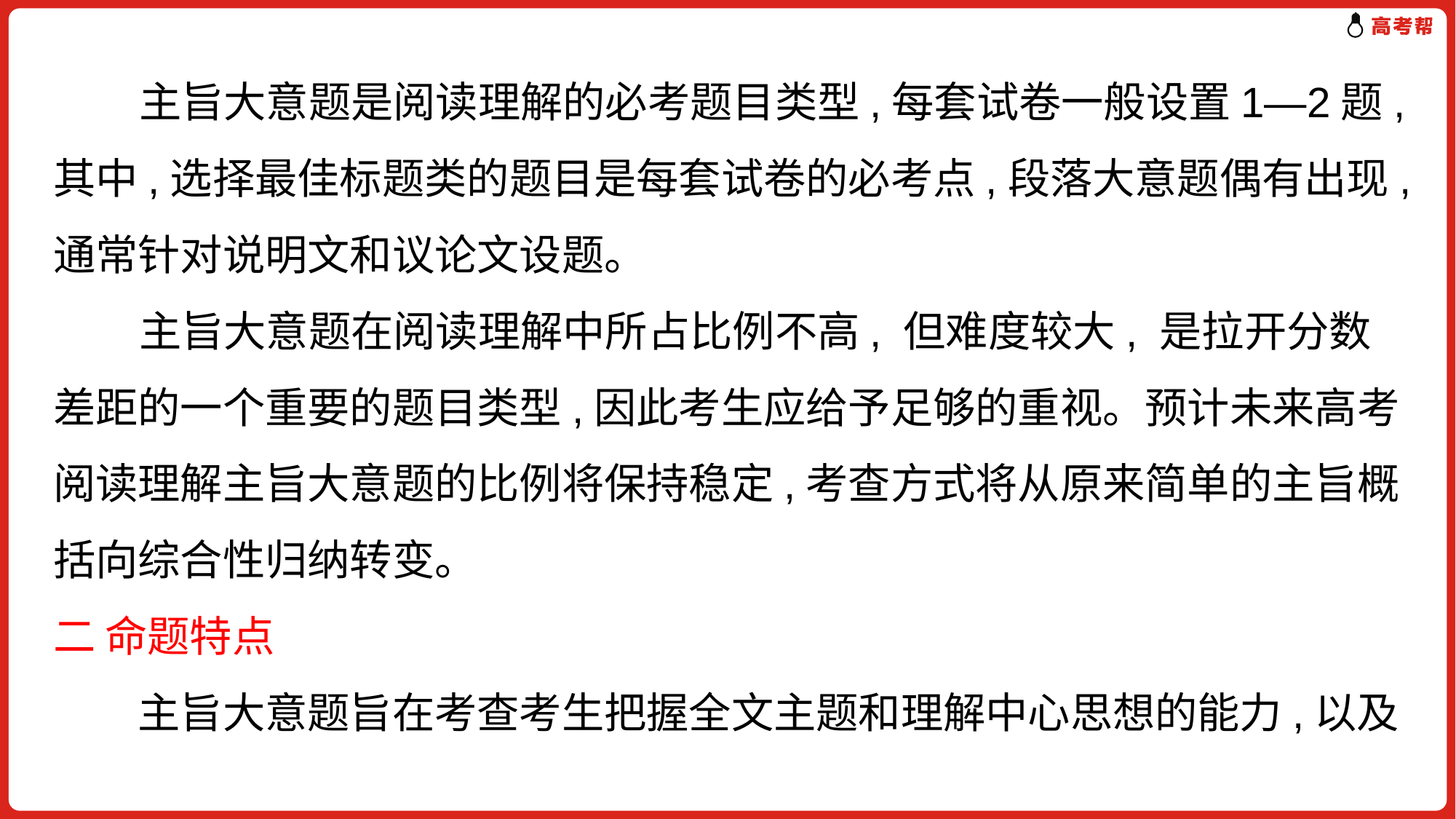

主旨大意题是阅读理解的必考题目类型,每套试卷一般设置1—2题,其中,选择最佳标题类的题目是每套试卷的必考点,段落大意题偶有出现,通常针对说明文和议论文设题。
        主旨大意题在阅读理解中所占比例不高, 但难度较大, 是拉开分数差距的一个重要的题目类型,因此考生应给予足够的重视。预计未来高考阅读理解主旨大意题的比例将保持稳定,考查方式将从原来简单的主旨概括向综合性归纳转变。
二 命题特点
　　主旨大意题旨在考查考生把握全文主题和理解中心思想的能力,以及